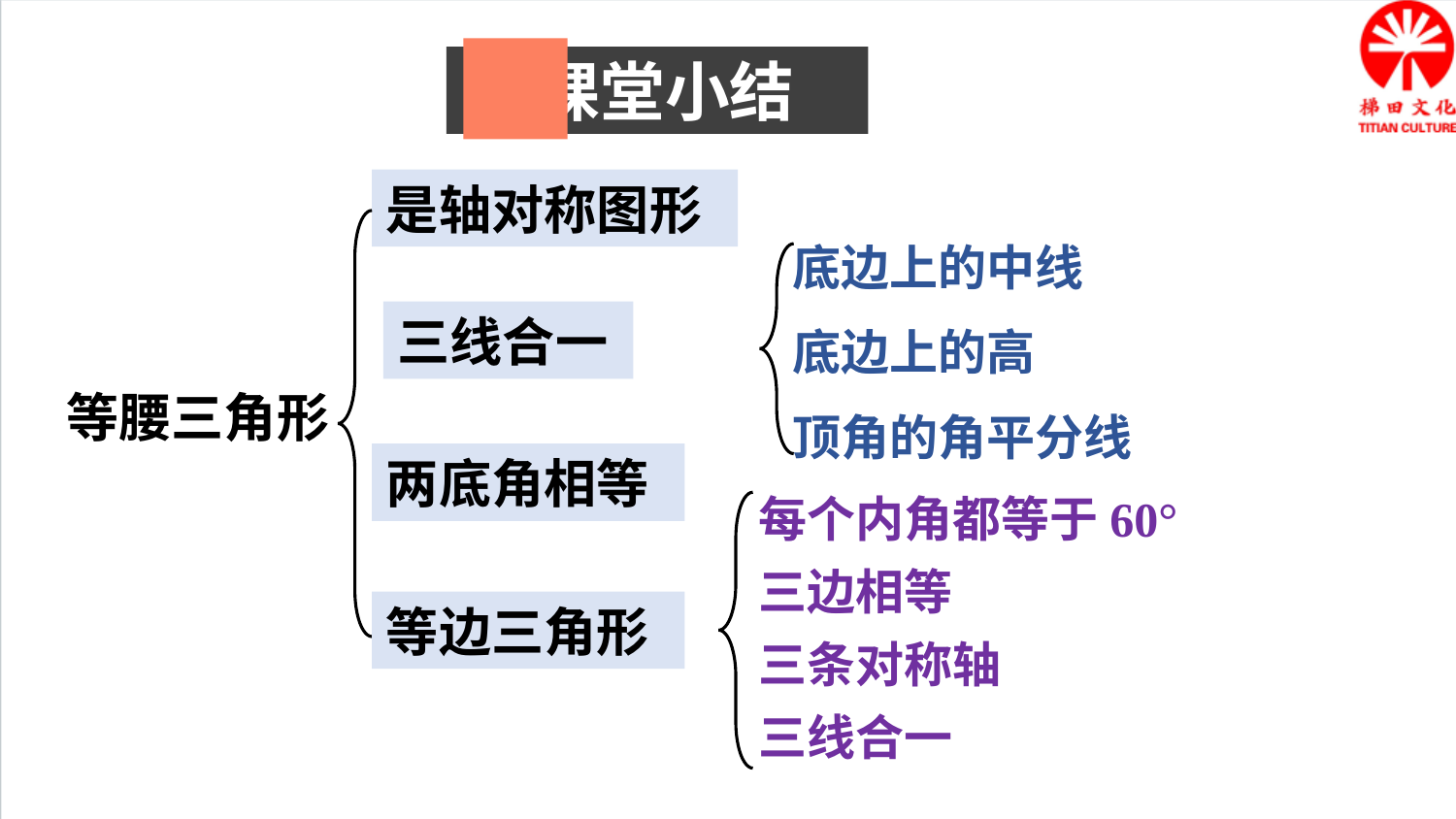

课堂小结
是轴对称图形

等腰三角形
底边上的中线

三线合一
底边上的高
顶角的角平分线
两底角相等
每个内角都等于60°

等边三角形
三边相等
三条对称轴
三线合一